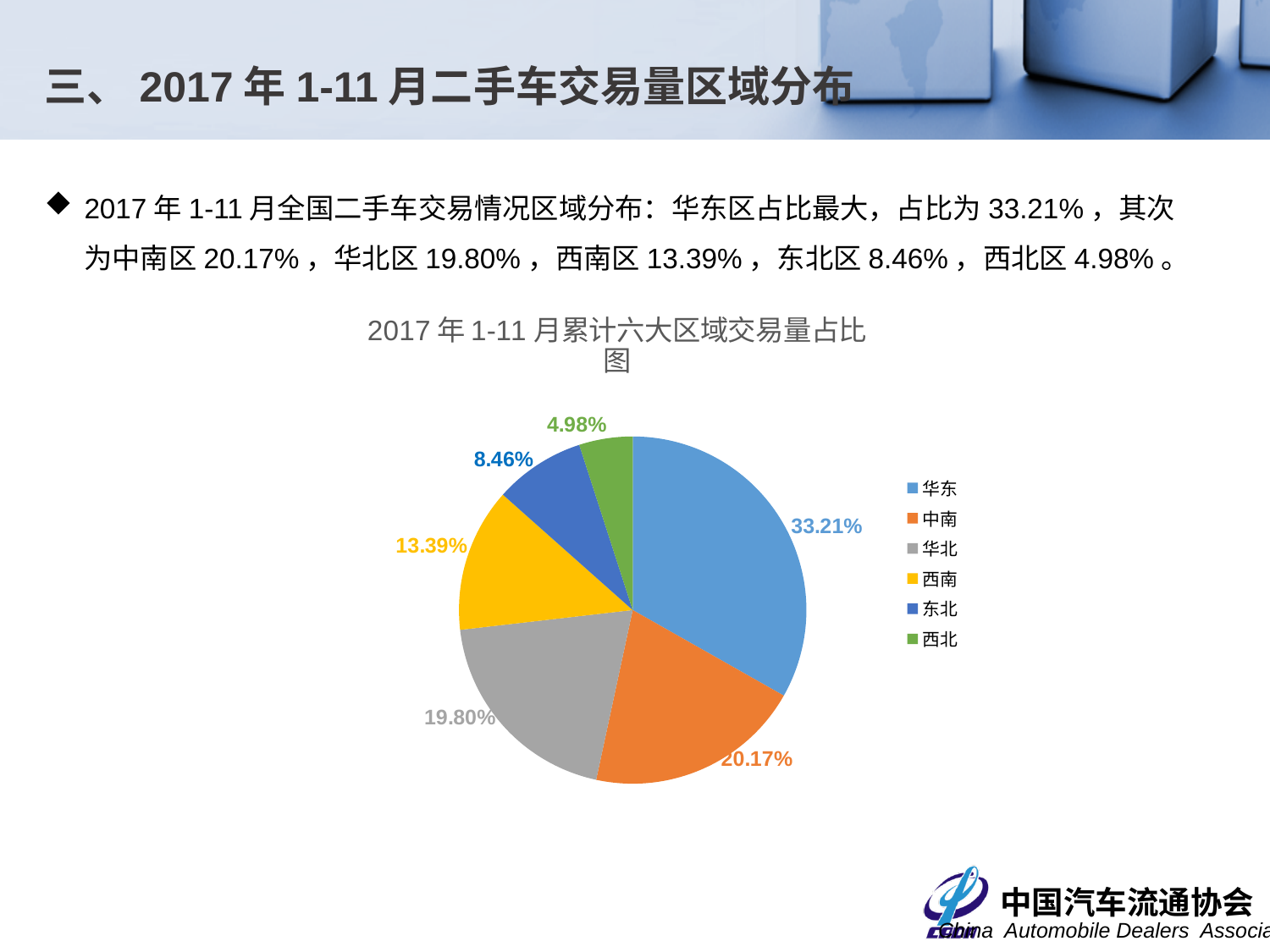

三、2017年1-11月二手车交易量区域分布
2017年1-11月全国二手车交易情况区域分布：华东区占比最大，占比为33.21%，其次为中南区20.17%，华北区19.80%，西南区13.39%，东北区8.46%，西北区4.98%。

### Chart: 2017年1-11月累计六大区域交易量占比图

| Category |  |
|---|---|
| 华东 | 0.33206495864166846 |
| 中南 | 0.2016611014313598 |
| 华北 | 0.19804013236241788 |
| 西南 | 0.13391202350451722 |
| 东北 | 0.08456600206733472 |
| 西北 | 0.049755781992702225 |